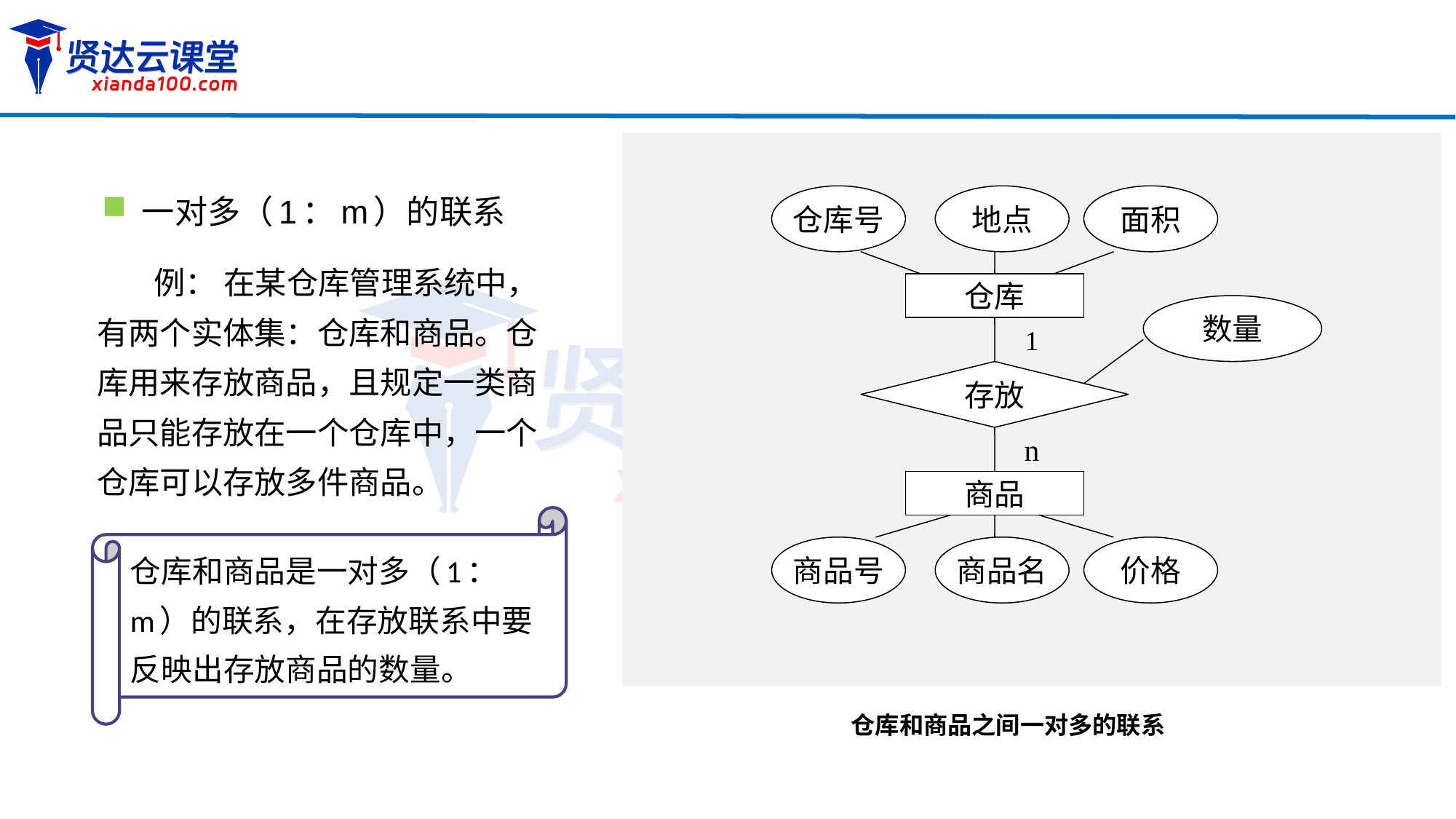

一对多（1：m）的联系
仓库号
地点
面积

仓库
数量

1

存放

n
商品

商品号
商品名
价格
例： 在某仓库管理系统中，有两个实体集：仓库和商品。仓库用来存放商品，且规定一类商品只能存放在一个仓库中，一个仓库可以存放多件商品。
仓库和商品是一对多（1：m）的联系，在存放联系中要反映出存放商品的数量。
仓库和商品之间一对多的联系